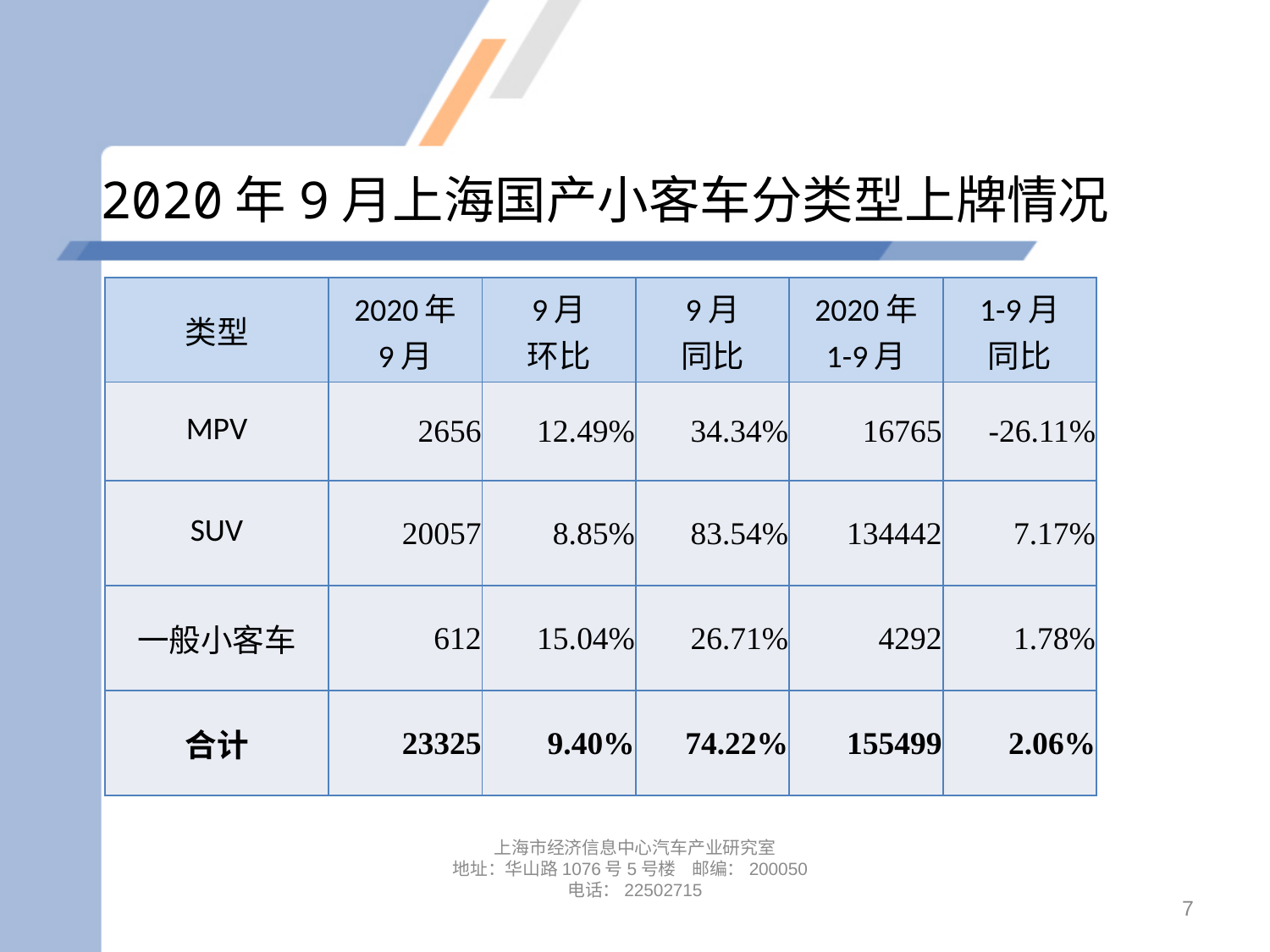

# 2020年9月上海国产小客车分类型上牌情况
| 类型 | 2020年 9月 | 9月 环比 | 9月 同比 | 2020年 1-9月 | 1-9月 同比 |
| --- | --- | --- | --- | --- | --- |
| MPV | 2656 | 12.49% | 34.34% | 16765 | -26.11% |
| SUV | 20057 | 8.85% | 83.54% | 134442 | 7.17% |
| 一般小客车 | 612 | 15.04% | 26.71% | 4292 | 1.78% |
| 合计 | 23325 | 9.40% | 74.22% | 155499 | 2.06% |
上海市经济信息中心汽车产业研究室
地址：华山路1076号5号楼    邮编：200050
电话：22502715

7